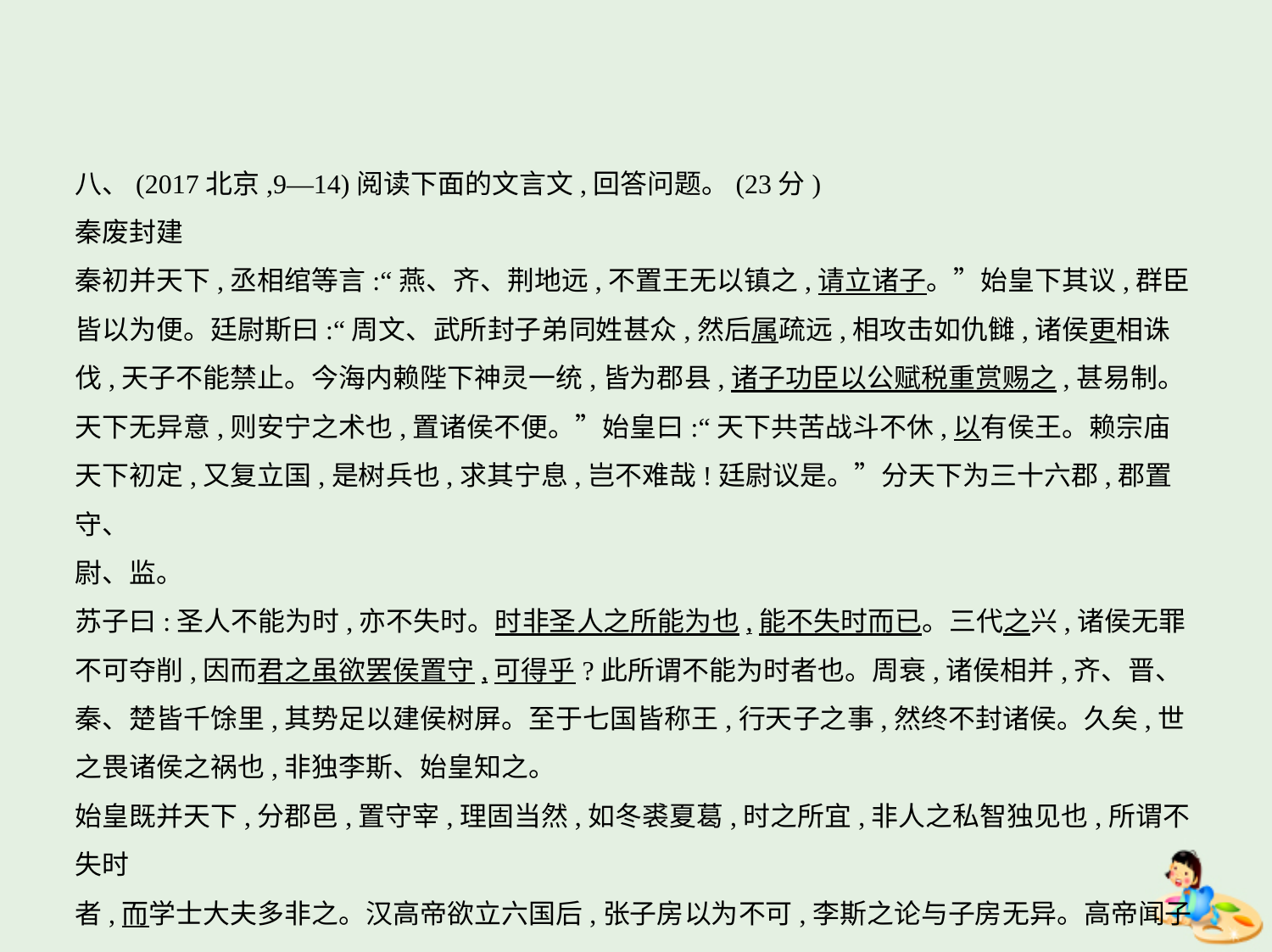

八、(2017北京,9—14)阅读下面的文言文,回答问题。(23分)
秦废封建
秦初并天下,丞相绾等言:“燕、齐、荆地远,不置王无以镇之,请立诸子。”始皇下其议,群臣
皆以为便。廷尉斯曰:“周文、武所封子弟同姓甚众,然后属疏远,相攻击如仇雠,诸侯更相诛
伐,天子不能禁止。今海内赖陛下神灵一统,皆为郡县,诸子功臣以公赋税重赏赐之,甚易制。
天下无异意,则安宁之术也,置诸侯不便。”始皇曰:“天下共苦战斗不休,以有侯王。赖宗庙
天下初定,又复立国,是树兵也,求其宁息,岂不难哉!廷尉议是。”分天下为三十六郡,郡置守、
尉、监。
苏子曰:圣人不能为时,亦不失时。时非圣人之所能为也,能不失时而已。三代之兴,诸侯无罪
不可夺削,因而君之虽欲罢侯置守,可得乎?此所谓不能为时者也。周衰,诸侯相并,齐、晋、
秦、楚皆千馀里,其势足以建侯树屏。至于七国皆称王,行天子之事,然终不封诸侯。久矣,世
之畏诸侯之祸也,非独李斯、始皇知之。
始皇既并天下,分郡邑,置守宰,理固当然,如冬裘夏葛,时之所宜,非人之私智独见也,所谓不失时
者,而学士大夫多非之。汉高帝欲立六国后,张子房以为不可,李斯之论与子房无异。高帝闻子